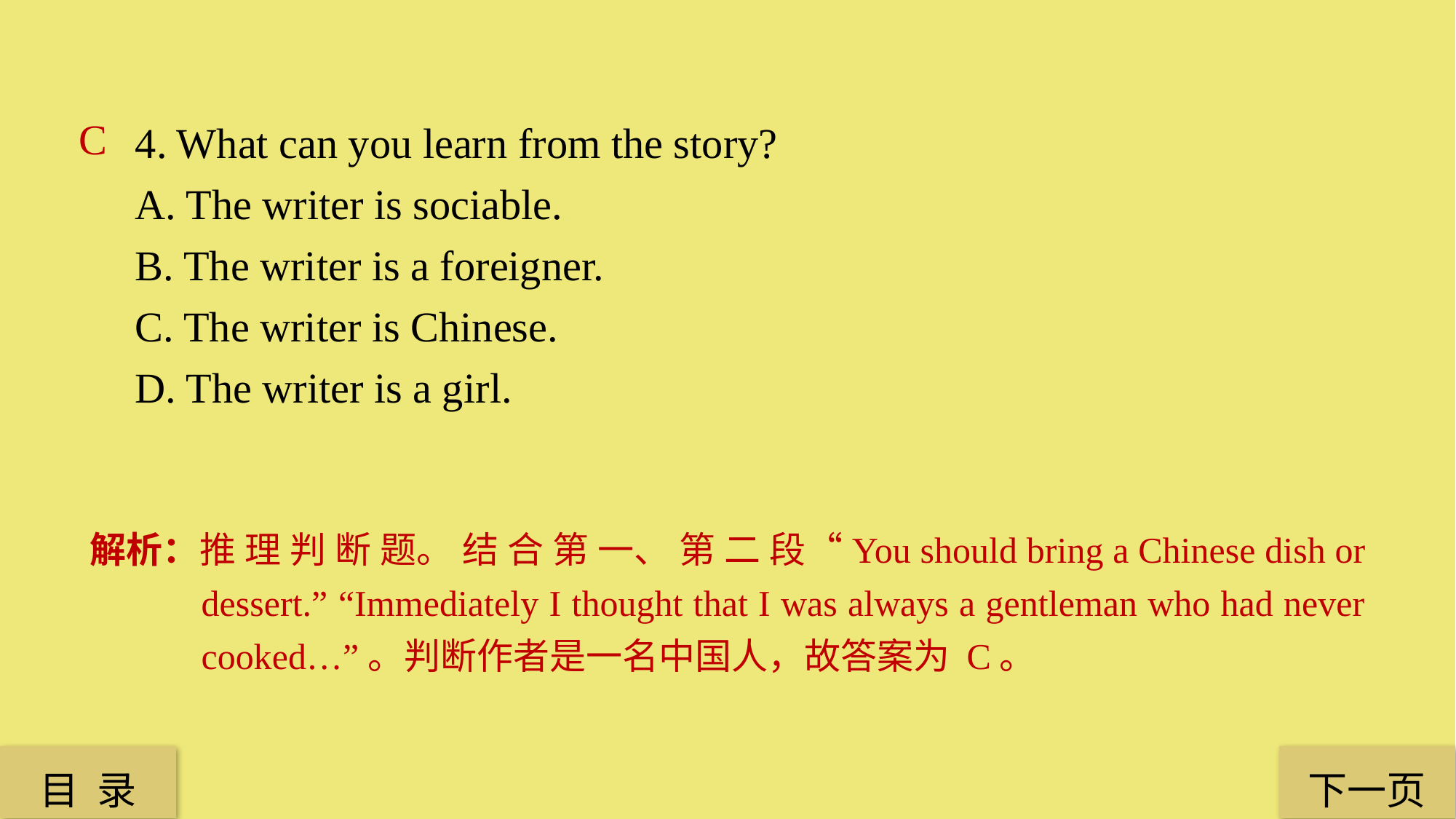

4. What can you learn from the story?
A. The writer is sociable.
B. The writer is a foreigner.
C. The writer is Chinese.
D. The writer is a girl.
C
解析：推 理 判 断 题。 结 合 第 一、 第 二 段“You should bring a Chinese dish or dessert.” “Immediately I thought that I was always a gentleman who had never cooked…”。判断作者是一名中国人，故答案为 C。